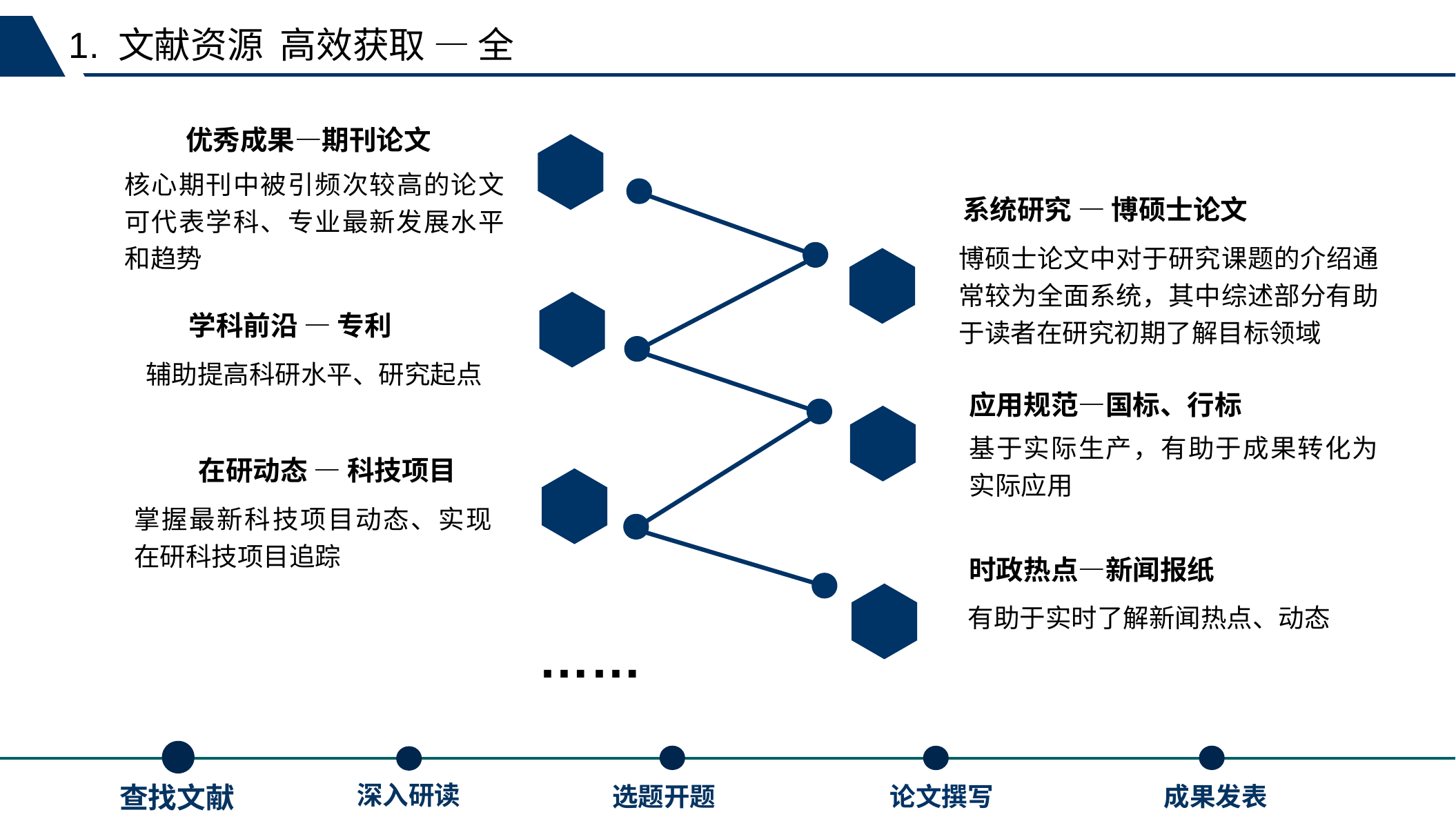

1. 文献资源  高效获取 — 全

优秀成果—期刊论文

核心期刊中被引频次较高的论文可代表学科、专业最新发展水平和趋势

系统研究 — 博硕士论文

博硕士论文中对于研究课题的介绍通常较为全面系统，其中综述部分有助于读者在研究初期了解目标领域

学科前沿 — 专利

辅助提高科研水平、研究起点

应用规范—国标、行标

基于实际生产，有助于成果转化为实际应用
 在研动态 — 科技项目

掌握最新科技项目动态、实现在研科技项目追踪

时政热点—新闻报纸

有助于实时了解新闻热点、动态
……

深入研读
查找文献
选题开题
论文撰写
成果发表